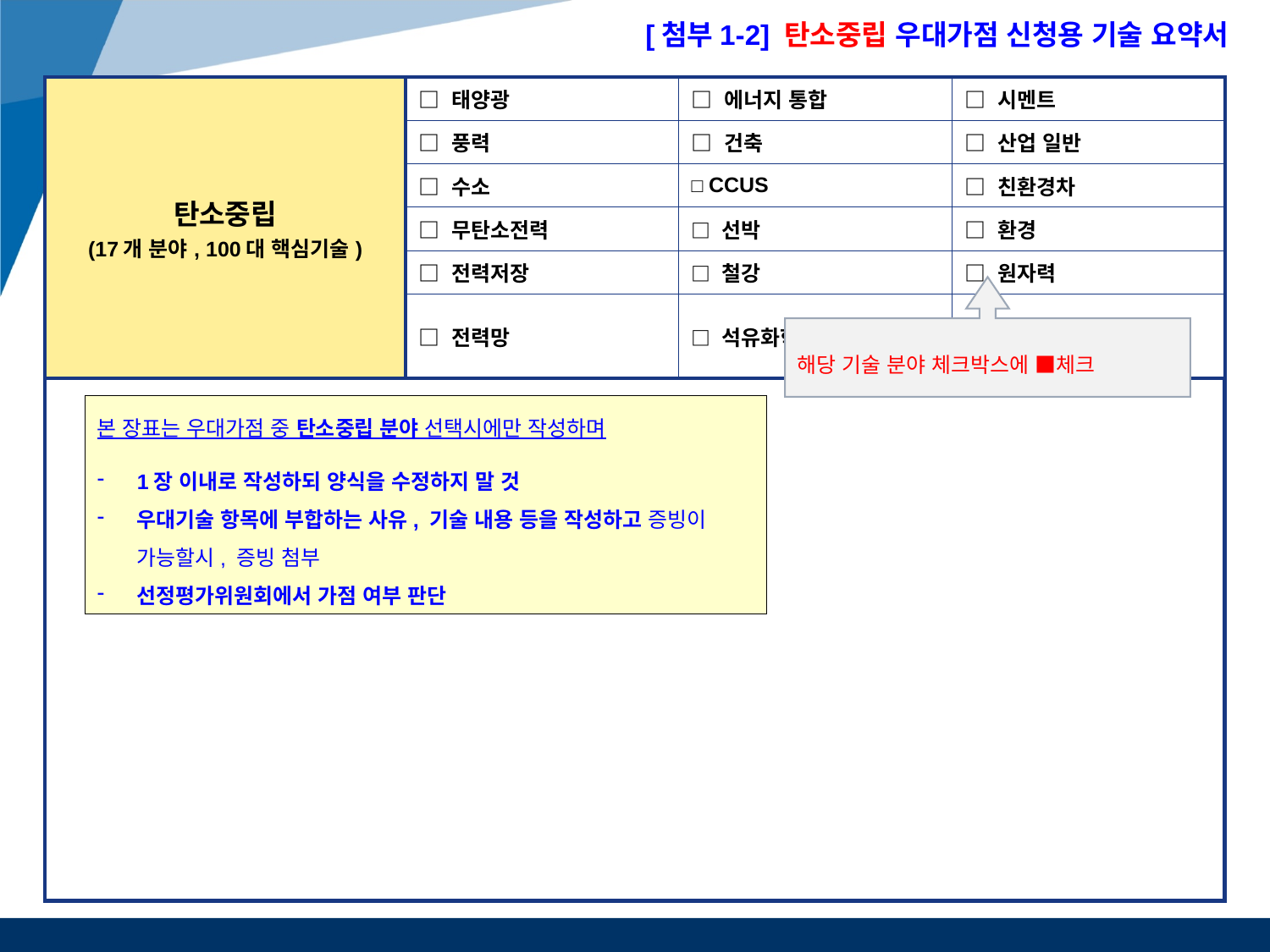

[첨부1-2] 탄소중립 우대가점 신청용 기술 요약서
| 탄소중립 (17개 분야, 100대 핵심기술) | □ 태양광 | □ 에너지 통합 | □ 시멘트 |
| --- | --- | --- | --- |
|  | □ 풍력 | □ 건축 | □ 산업 일반 |
|  | □ 수소 | □ CCUS | □ 친환경차 |
|  | □ 무탄소전력 | □ 선박 | □ 환경 |
|  | □ 전력저장 | □ 철강 | □ 원자력 |
|  | □ 전력망 | □ 석유화학 | 이상 17개 분야 |
해당 기술 분야 체크박스에 ■체크
○ 한국형 탄소중립 100대 핵심기술명 기재
본 장표는 우대가점 중 탄소중립 분야 선택시에만 작성하며

1장 이내로 작성하되 양식을 수정하지 말 것
우대기술 항목에 부합하는 사유, 기술 내용 등을 작성하고 증빙이 가능할시, 증빙 첨부
선정평가위원회에서 가점 여부 판단